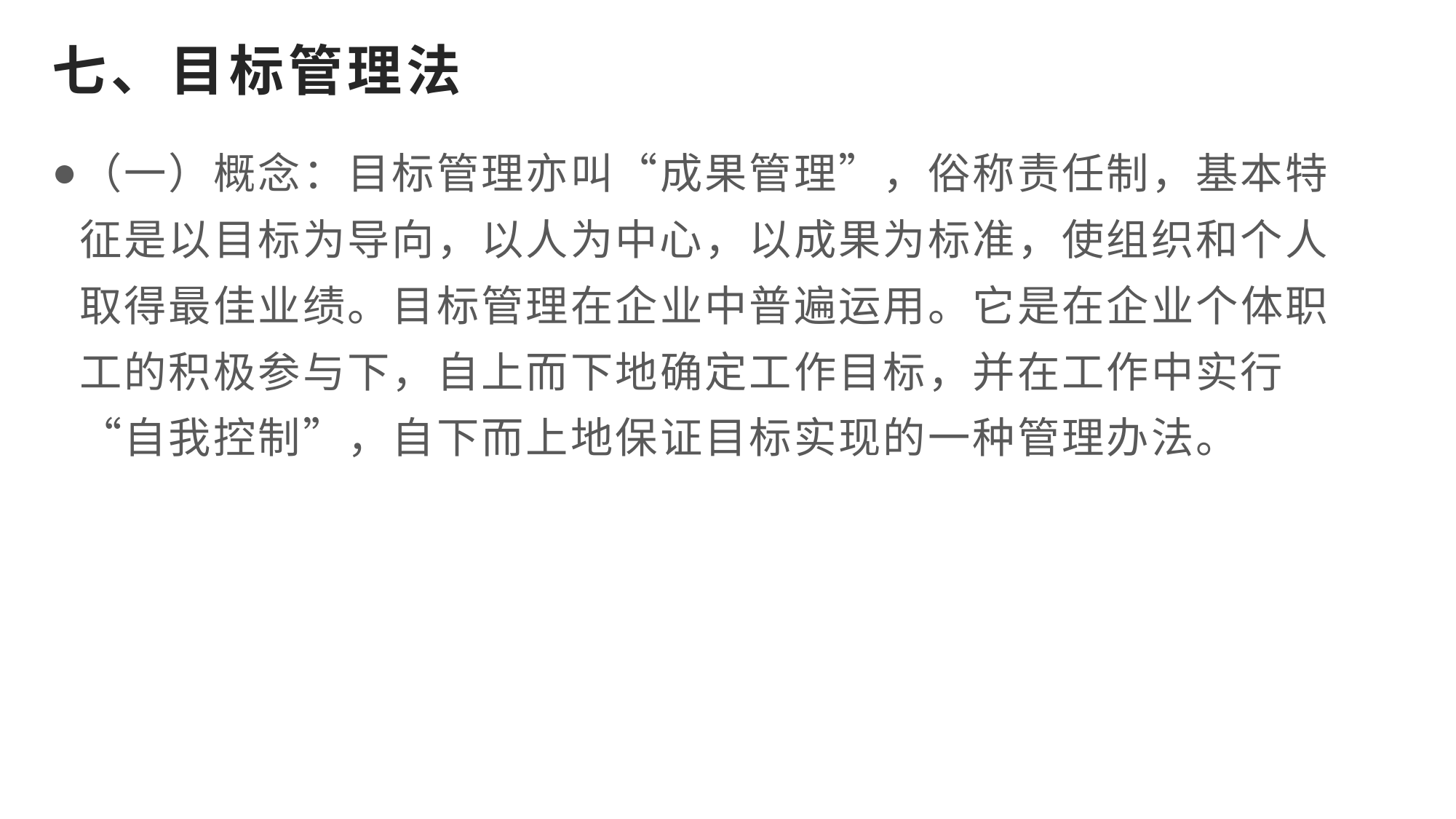

# 七、目标管理法
（一）概念：目标管理亦叫“成果管理”，俗称责任制，基本特征是以目标为导向，以人为中心，以成果为标准，使组织和个人取得最佳业绩。目标管理在企业中普遍运用。它是在企业个体职工的积极参与下，自上而下地确定工作目标，并在工作中实行“自我控制”，自下而上地保证目标实现的一种管理办法。